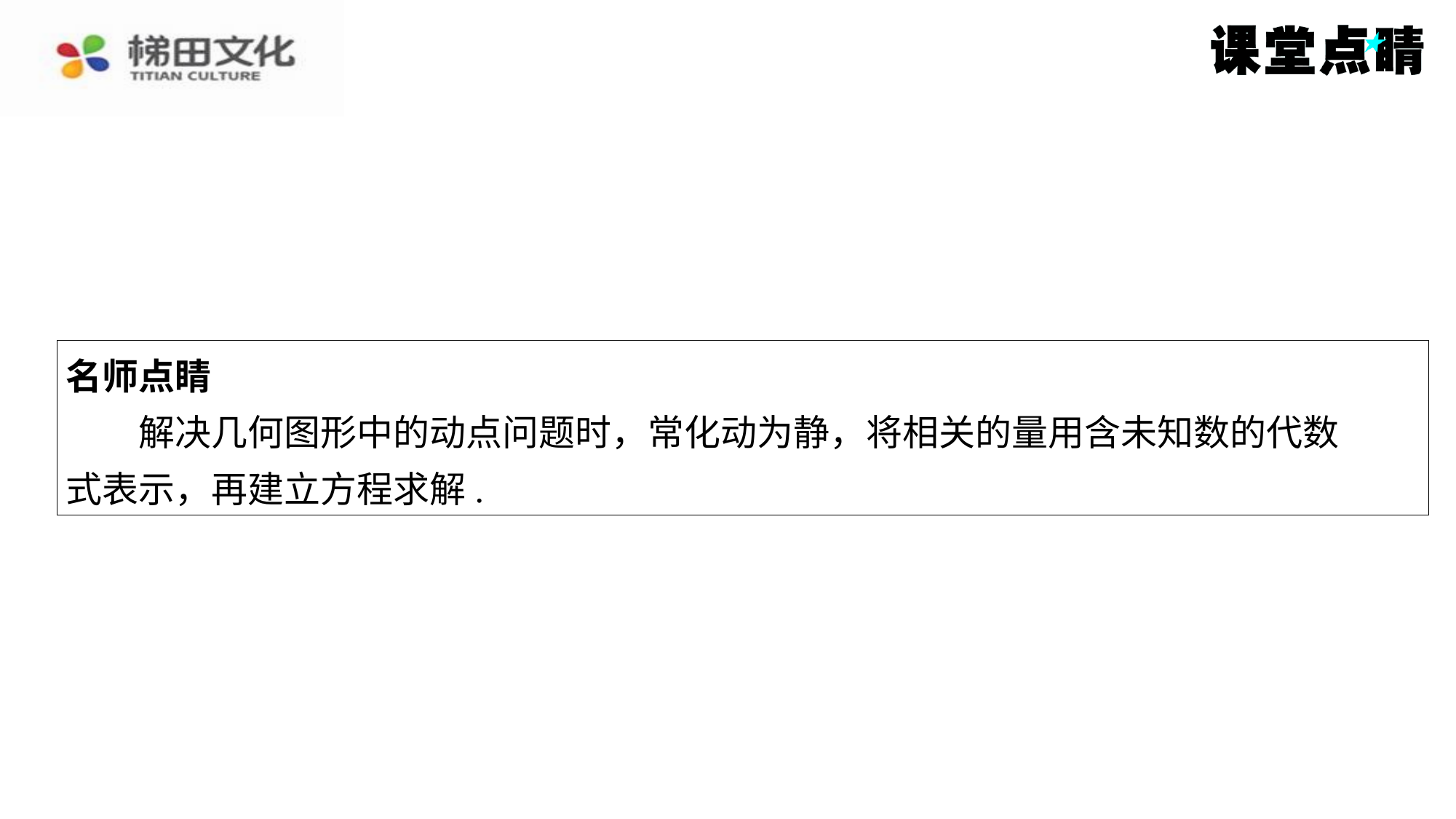

名师点睛
　　解决几何图形中的动点问题时，常化动为静，将相关的量用含未知数的代数
式表示，再建立方程求解.